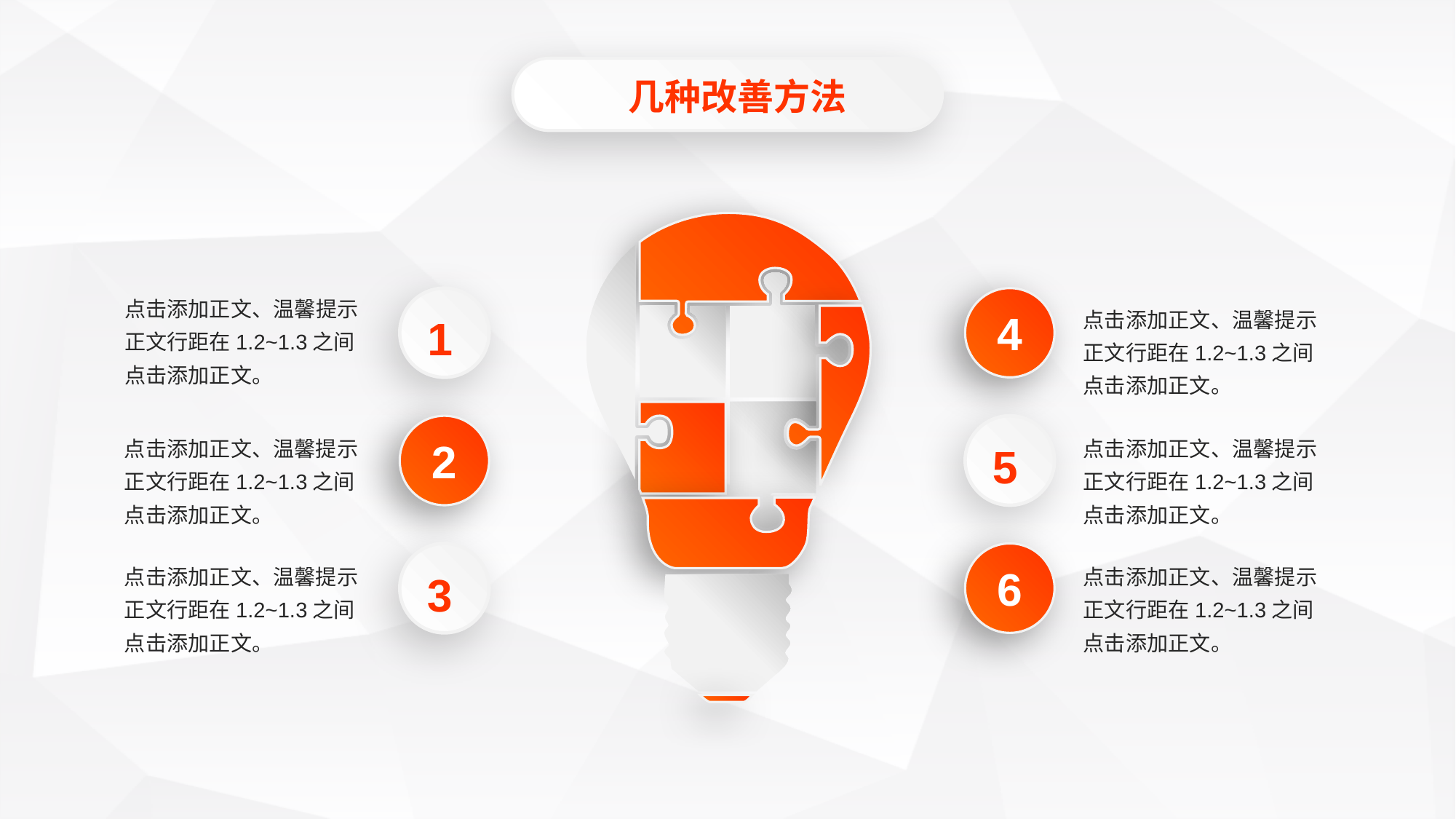

几种改善方法

点击添加正文、温馨提示正文行距在1.2~1.3之间点击添加正文。

点击添加正文、温馨提示正文行距在1.2~1.3之间点击添加正文。
 1
4

点击添加正文、温馨提示正文行距在1.2~1.3之间点击添加正文。
点击添加正文、温馨提示正文行距在1.2~1.3之间点击添加正文。
2
 5

点击添加正文、温馨提示正文行距在1.2~1.3之间点击添加正文。
点击添加正文、温馨提示正文行距在1.2~1.3之间点击添加正文。
 3
6
延时符